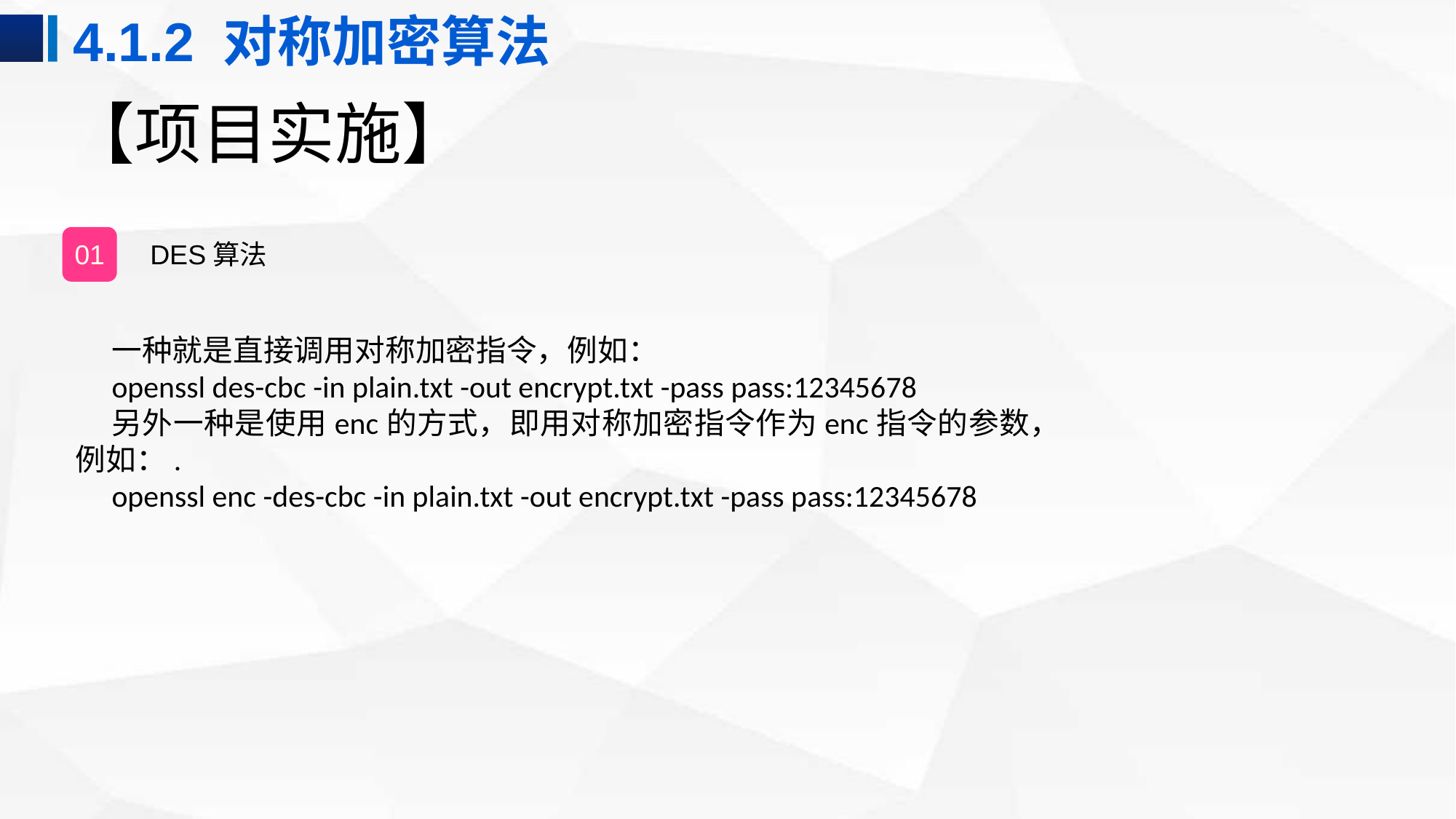

4.1.2 对称加密算法

# 【项目实施】

01
DES算法
一种就是直接调用对称加密指令，例如：
openssl des-cbc -in plain.txt -out encrypt.txt -pass pass:12345678
另外一种是使用enc的方式，即用对称加密指令作为enc指令的参数，例如：.
openssl enc -des-cbc -in plain.txt -out encrypt.txt -pass pass:12345678